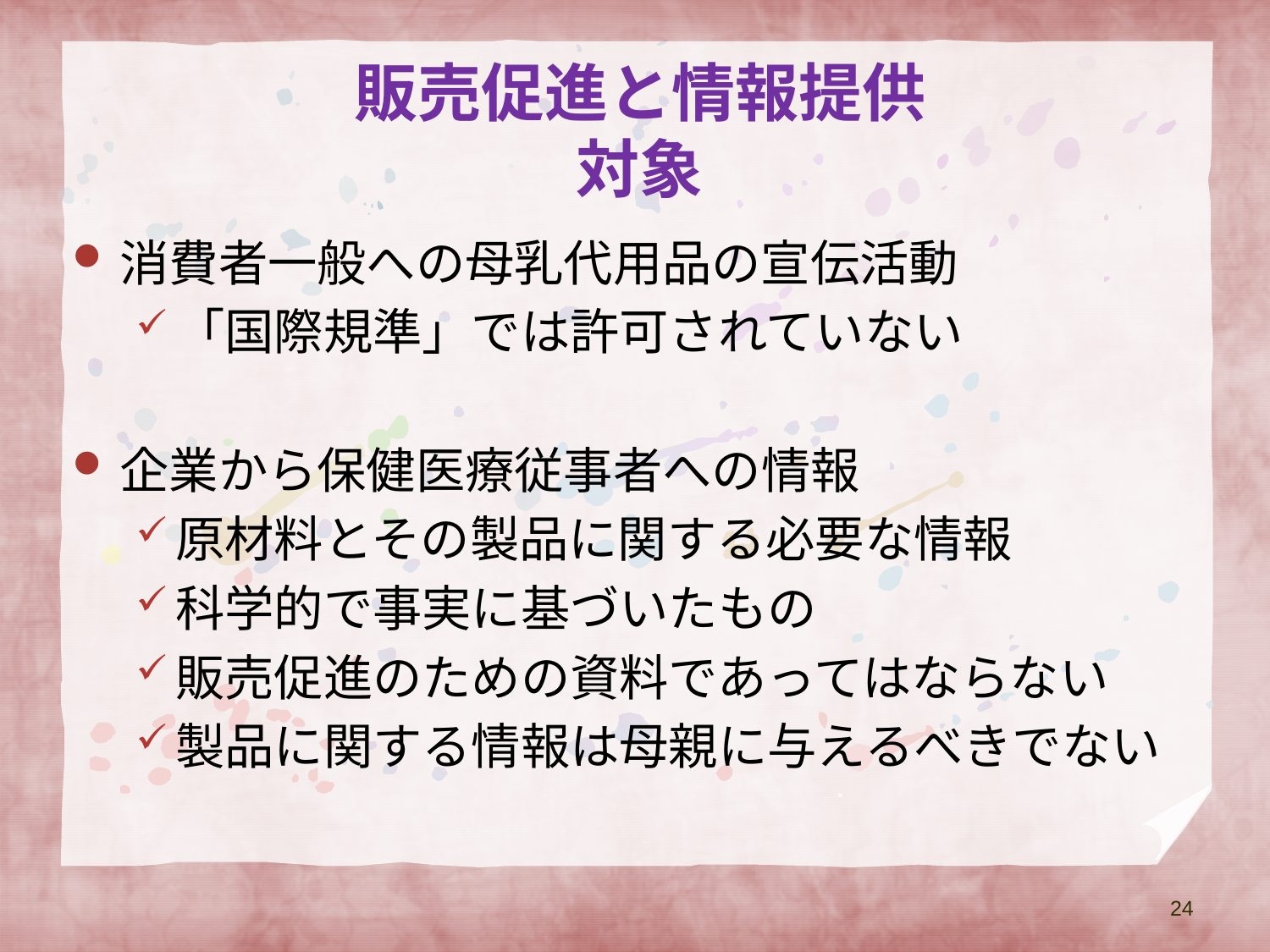

# 販売促進と情報提供 対象
消費者一般への母乳代用品の宣伝活動
「国際規準」では許可されていない

企業から保健医療従事者への情報
原材料とその製品に関する必要な情報
科学的で事実に基づいたもの
販売促進のための資料であってはならない
製品に関する情報は母親に与えるべきでない
24